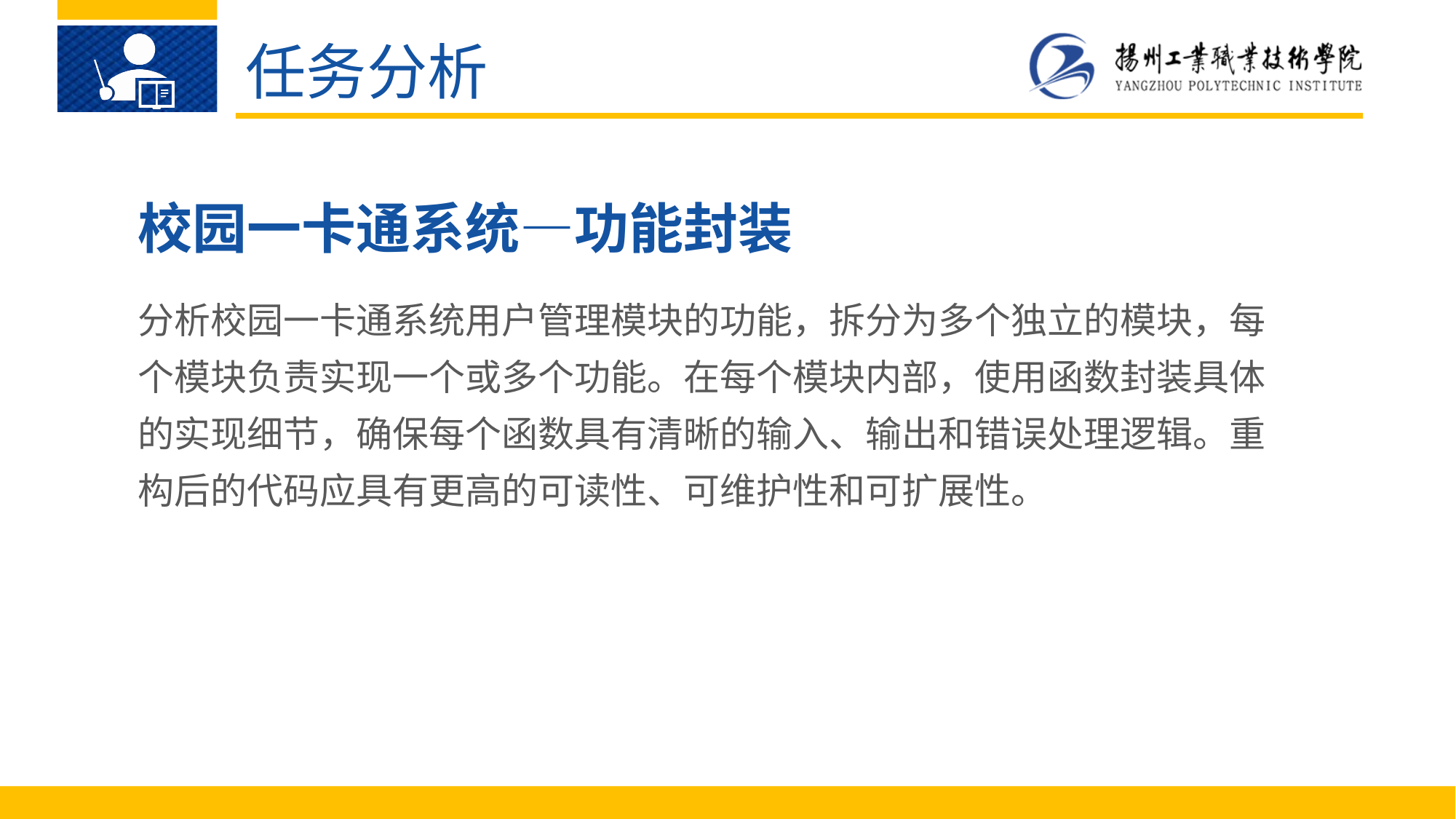

任务分析
校园一卡通系统—功能封装
分析校园一卡通系统用户管理模块的功能，拆分为多个独立的模块，每个模块负责实现一个或多个功能。在每个模块内部，使用函数封装具体的实现细节，确保每个函数具有清晰的输入、输出和错误处理逻辑。重构后的代码应具有更高的可读性、可维护性和可扩展性。